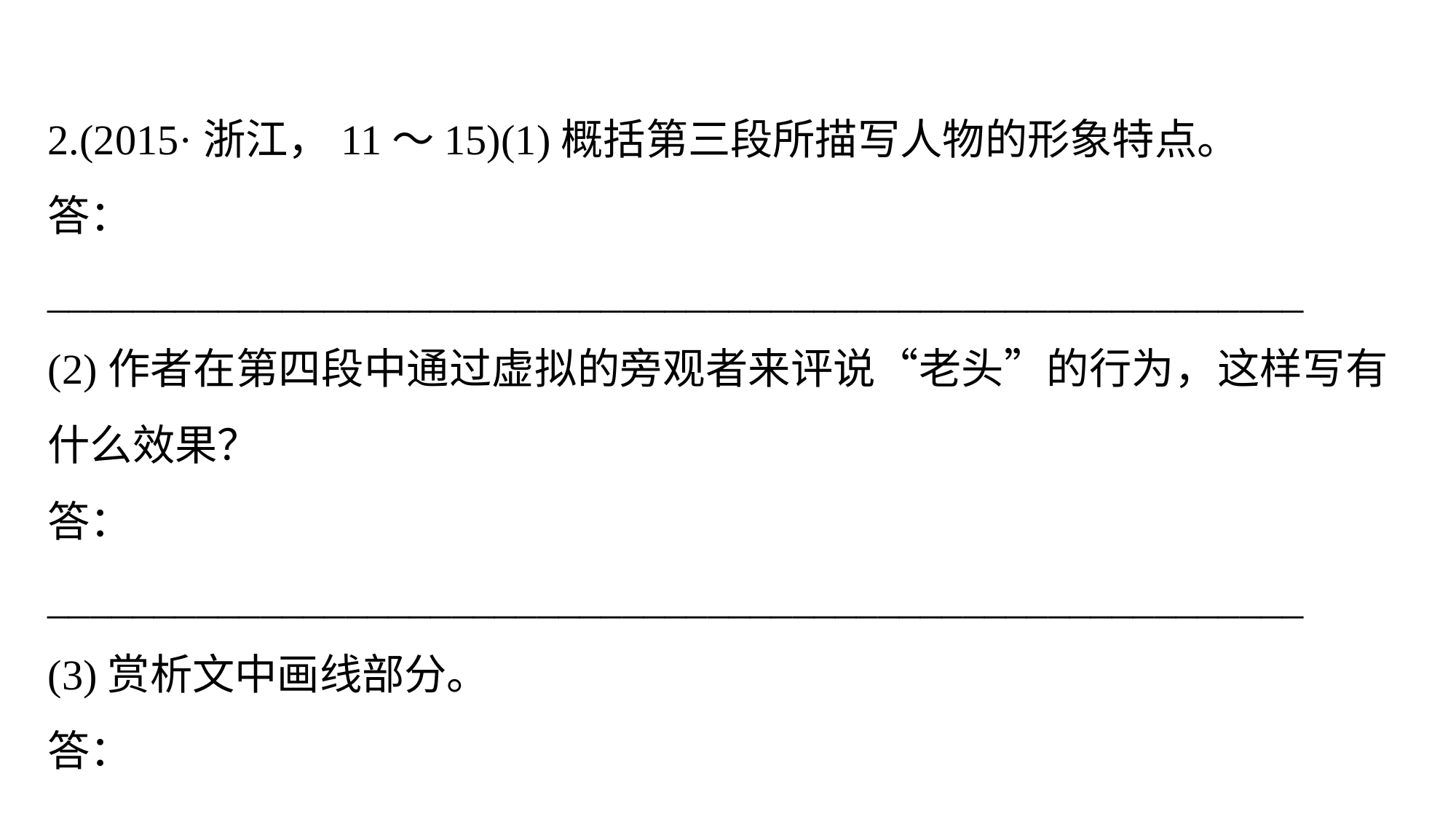

2.(2015·浙江，11～15)(1)概括第三段所描写人物的形象特点。
答：___________________________________________________________
(2)作者在第四段中通过虚拟的旁观者来评说“老头”的行为，这样写有什么效果？
答：___________________________________________________________
(3)赏析文中画线部分。
答：___________________________________________________________